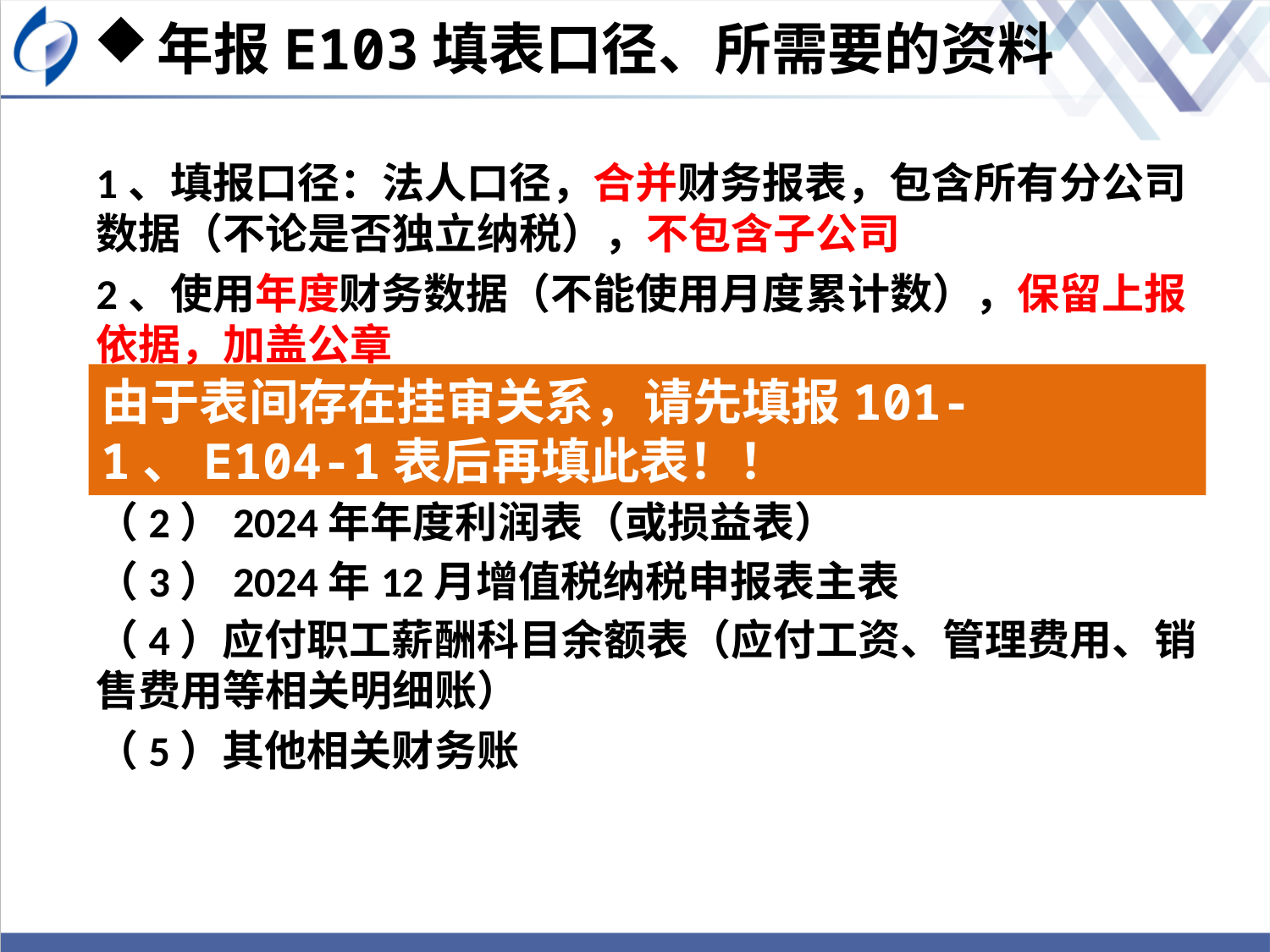

年报E103填表口径、所需要的资料
1、填报口径：法人口径，合并财务报表，包含所有分公司数据（不论是否独立纳税），不包含子公司
2、使用年度财务数据（不能使用月度累计数），保留上报依据，加盖公章
3、填表前准备好必用资料（取数来源）：
（1）2024年12月31日资产负债表
（2）2024年年度利润表（或损益表）
（3）2024年12月增值税纳税申报表主表
（4）应付职工薪酬科目余额表（应付工资、管理费用、销售费用等相关明细账）
（5）其他相关财务账

由于表间存在挂审关系，请先填报101-1、E104-1表后再填此表！！